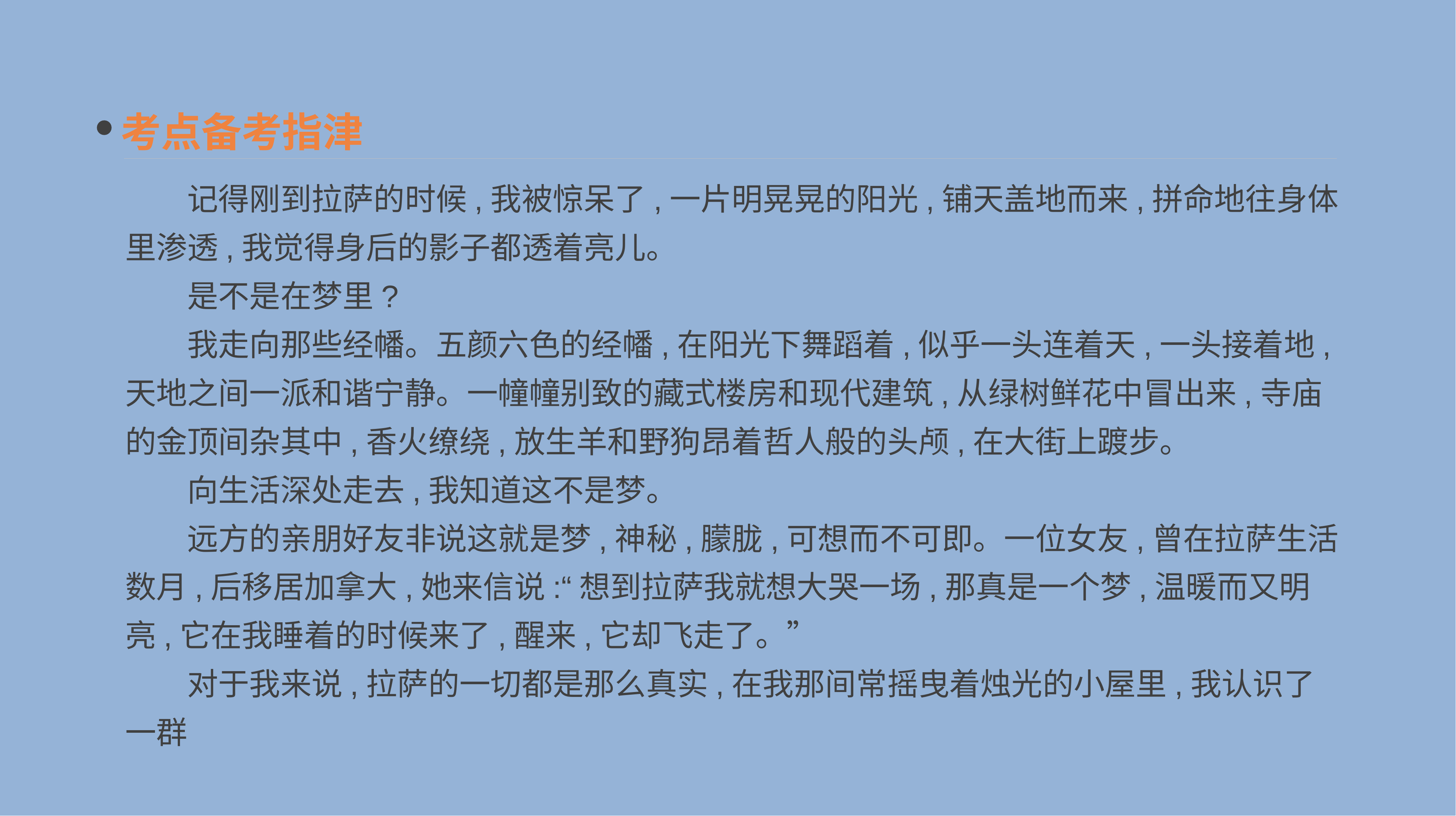

考点备考指津

　　记得刚到拉萨的时候,我被惊呆了,一片明晃晃的阳光,铺天盖地而来,拼命地往身体里渗透,我觉得身后的影子都透着亮儿。
　　是不是在梦里?
　　我走向那些经幡。五颜六色的经幡,在阳光下舞蹈着,似乎一头连着天,一头接着地,天地之间一派和谐宁静。一幢幢别致的藏式楼房和现代建筑,从绿树鲜花中冒出来,寺庙的金顶间杂其中,香火缭绕,放生羊和野狗昂着哲人般的头颅,在大街上踱步。
　　向生活深处走去,我知道这不是梦。
　　远方的亲朋好友非说这就是梦,神秘,朦胧,可想而不可即。一位女友,曾在拉萨生活数月,后移居加拿大,她来信说:“想到拉萨我就想大哭一场,那真是一个梦,温暖而又明亮,它在我睡着的时候来了,醒来,它却飞走了。”
　　对于我来说,拉萨的一切都是那么真实,在我那间常摇曳着烛光的小屋里,我认识了一群